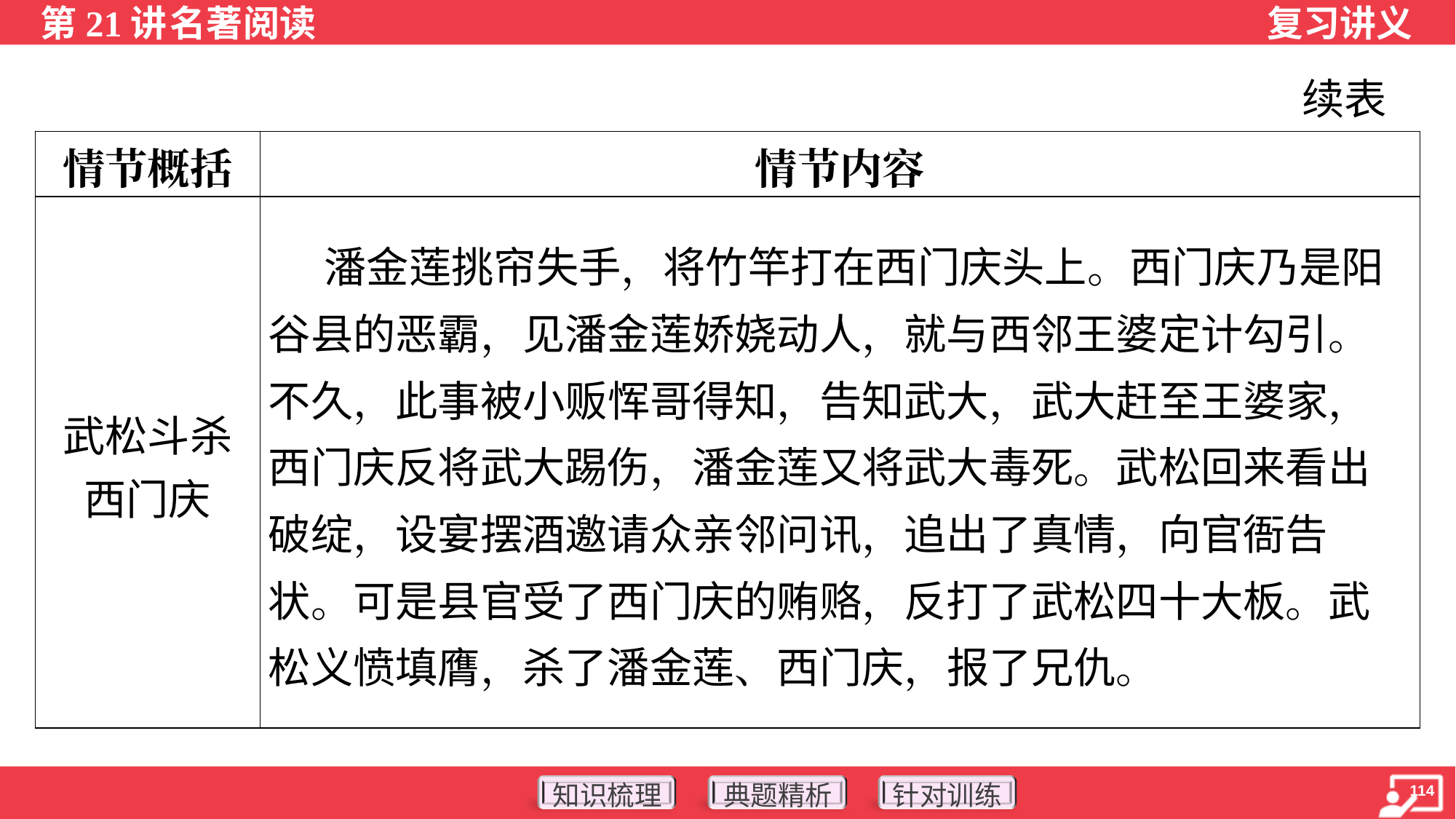

续表
| 情节概括 | 情节内容 |
| --- | --- |
| 武松斗杀 西门庆 | 潘金莲挑帘失手，将竹竿打在西门庆头上。西门庆乃是阳谷县的恶霸，见潘金莲娇娆动人，就与西邻王婆定计勾引。不久，此事被小贩恽哥得知，告知武大，武大赶至王婆家，西门庆反将武大踢伤，潘金莲又将武大毒死。武松回来看出破绽，设宴摆酒邀请众亲邻问讯，追出了真情，向官衙告状。可是县官受了西门庆的贿赂，反打了武松四十大板。武松义愤填膺，杀了潘金莲、西门庆，报了兄仇。 |